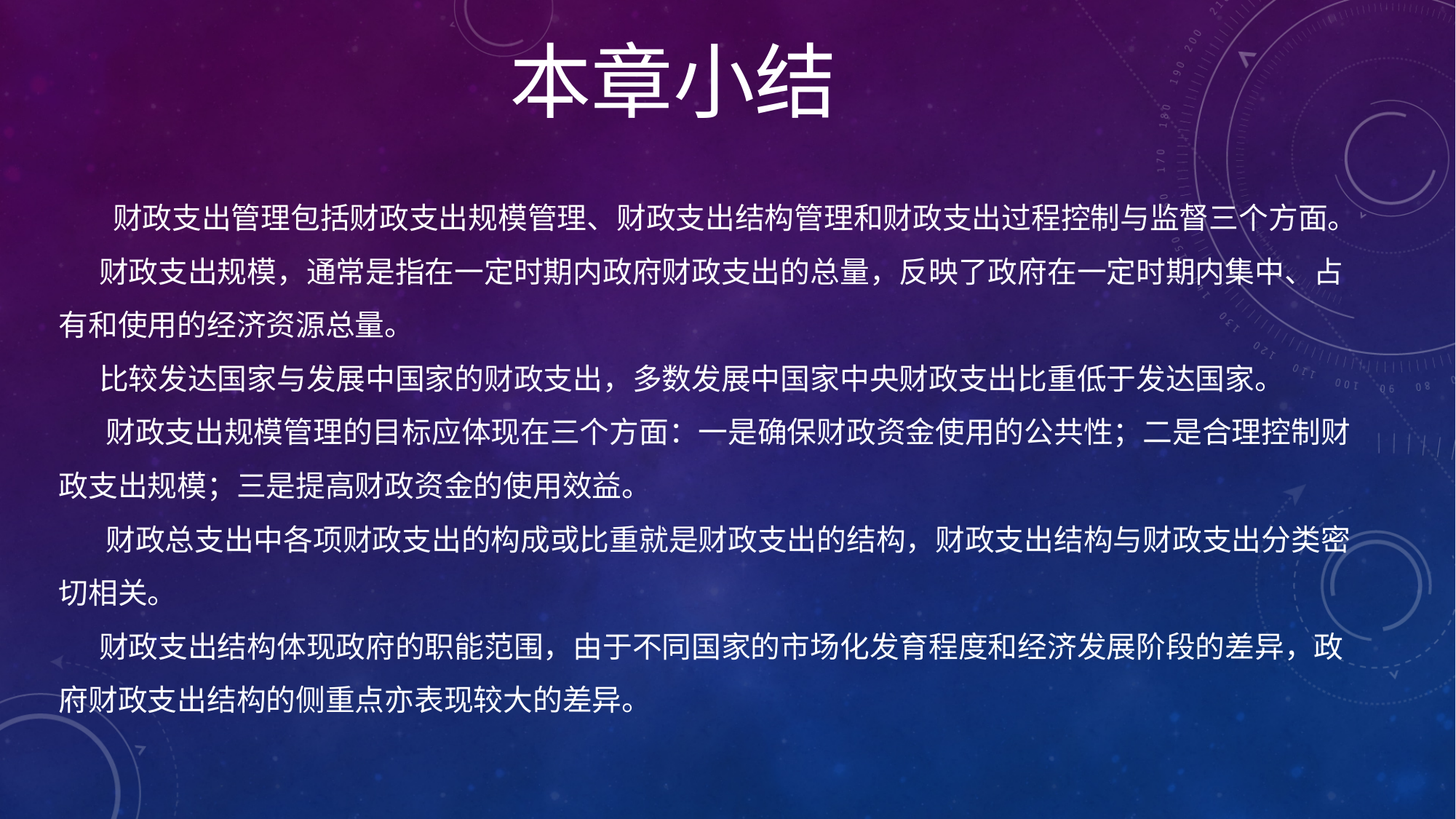

本章小结
# 财政支出管理包括财政支出规模管理、财政支出结构管理和财政支出过程控制与监督三个方面。 财政支出规模，通常是指在一定时期内政府财政支出的总量，反映了政府在一定时期内集中、占有和使用的经济资源总量。 比较发达国家与发展中国家的财政支出，多数发展中国家中央财政支出比重低于发达国家。 财政支出规模管理的目标应体现在三个方面：一是确保财政资金使用的公共性；二是合理控制财政支出规模；三是提高财政资金的使用效益。 财政总支出中各项财政支出的构成或比重就是财政支出的结构，财政支出结构与财政支出分类密切相关。 财政支出结构体现政府的职能范围，由于不同国家的市场化发育程度和经济发展阶段的差异，政府财政支出结构的侧重点亦表现较大的差异。